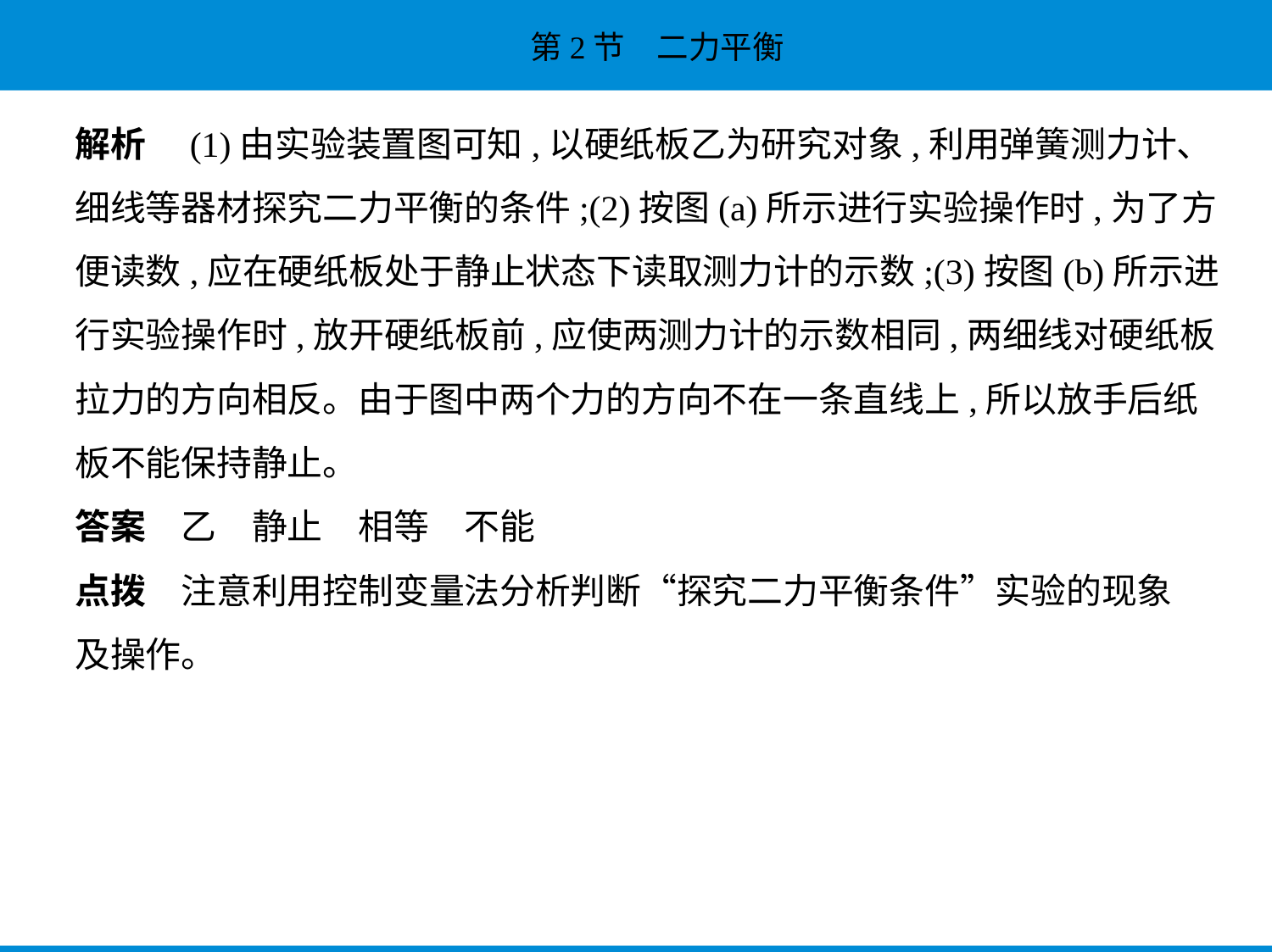

解析　(1)由实验装置图可知,以硬纸板乙为研究对象,利用弹簧测力计、
细线等器材探究二力平衡的条件;(2)按图(a)所示进行实验操作时,为了方
便读数,应在硬纸板处于静止状态下读取测力计的示数;(3)按图(b)所示进
行实验操作时,放开硬纸板前,应使两测力计的示数相同,两细线对硬纸板
拉力的方向相反。由于图中两个力的方向不在一条直线上,所以放手后纸
板不能保持静止。
答案　乙　静止　相等　不能
点拨　注意利用控制变量法分析判断“探究二力平衡条件”实验的现象
及操作。